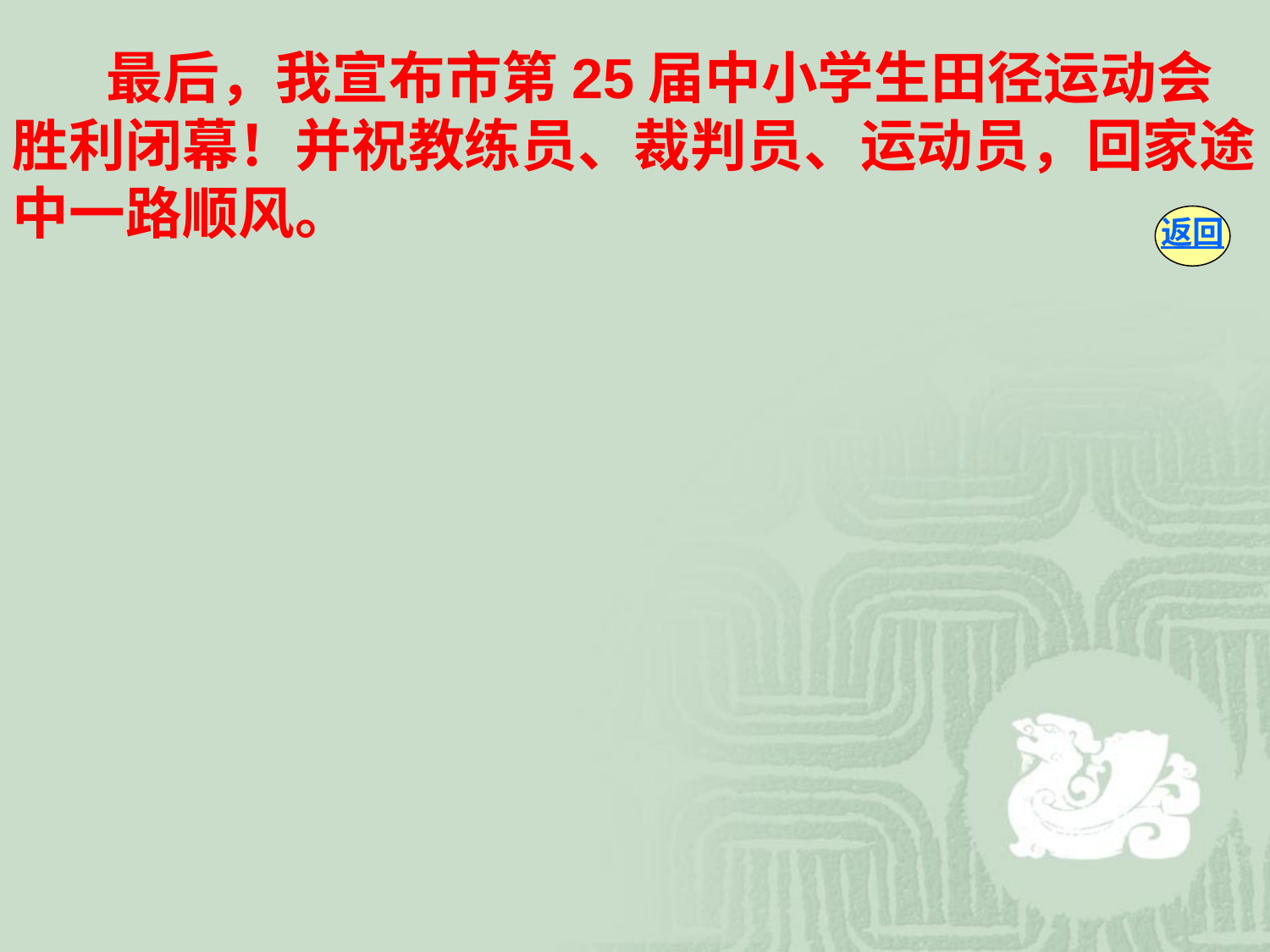

最后，我宣布市第25届中小学生田径运动会胜利闭幕！并祝教练员、裁判员、运动员，回家途中一路顺风。
     返回